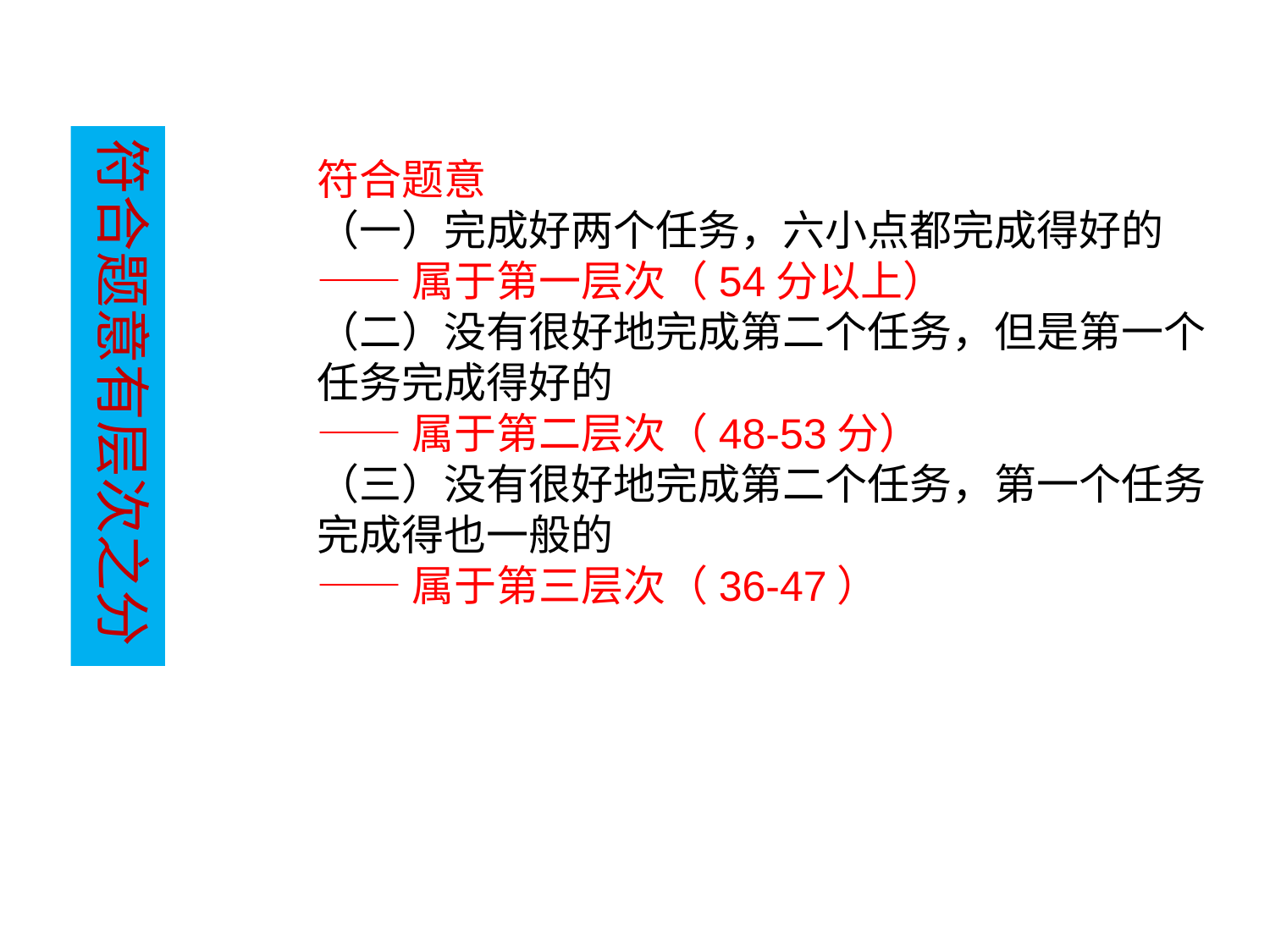

符合题意有层次之分
符合题意
（一）完成好两个任务，六小点都完成得好的
——属于第一层次（54分以上）
（二）没有很好地完成第二个任务，但是第一个任务完成得好的
——属于第二层次（48-53分）
（三）没有很好地完成第二个任务，第一个任务完成得也一般的
——属于第三层次（36-47）